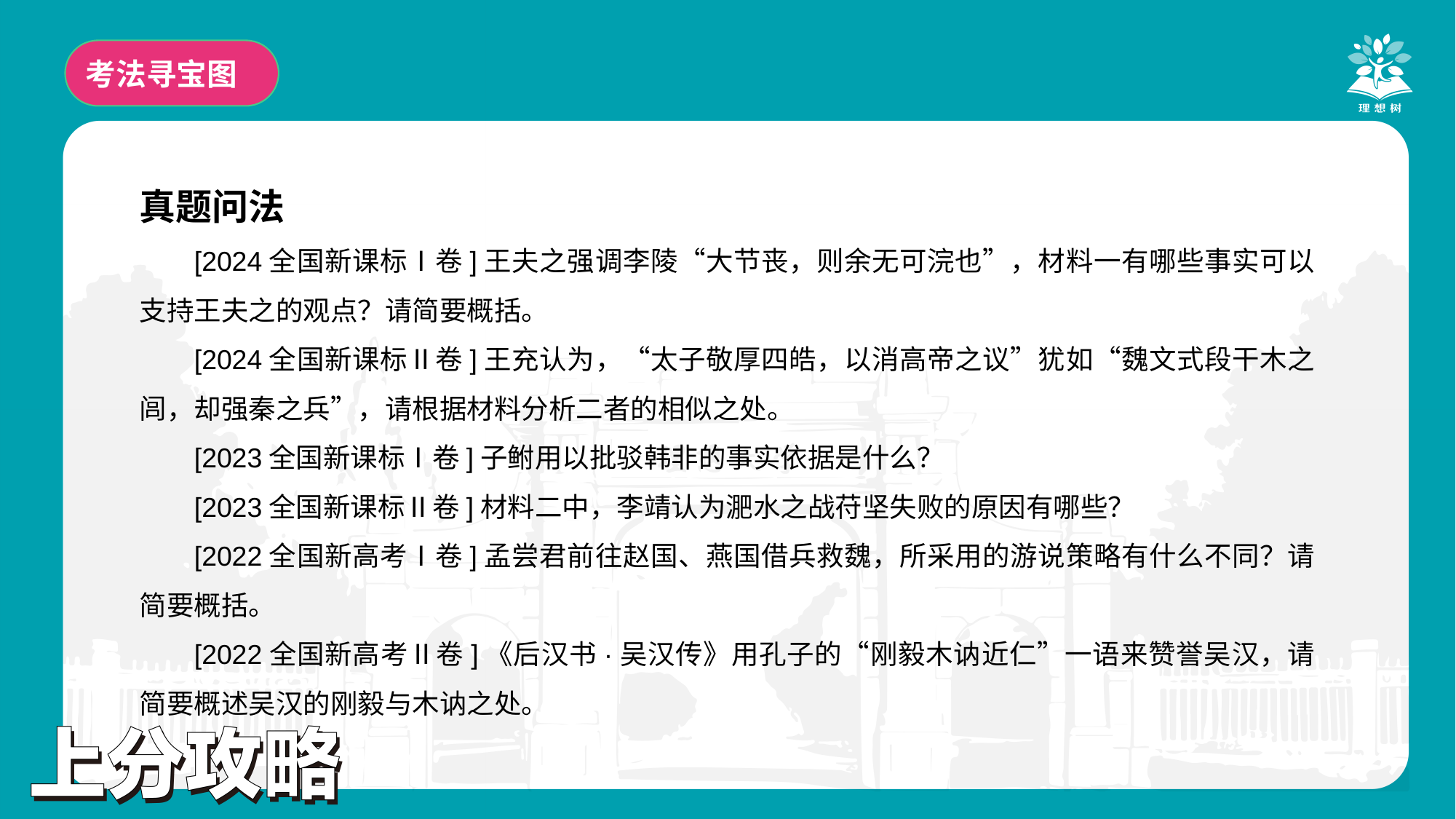

考法寻宝图
真题问法
[2024全国新课标Ⅰ卷]王夫之强调李陵“大节丧，则余无可浣也”，材料一有哪些事实可以支持王夫之的观点？请简要概括。
[2024全国新课标Ⅱ卷]王充认为，“太子敬厚四皓，以消高帝之议”犹如“魏文式段干木之闾，却强秦之兵”，请根据材料分析二者的相似之处。
[2023全国新课标Ⅰ卷]子鲋用以批驳韩非的事实依据是什么？
[2023全国新课标Ⅱ卷]材料二中，李靖认为淝水之战苻坚失败的原因有哪些？
[2022全国新高考Ⅰ卷]孟尝君前往赵国、燕国借兵救魏，所采用的游说策略有什么不同？请简要概括。
[2022全国新高考Ⅱ卷]《后汉书·吴汉传》用孔子的“刚毅木讷近仁”一语来赞誉吴汉，请简要概述吴汉的刚毅与木讷之处。